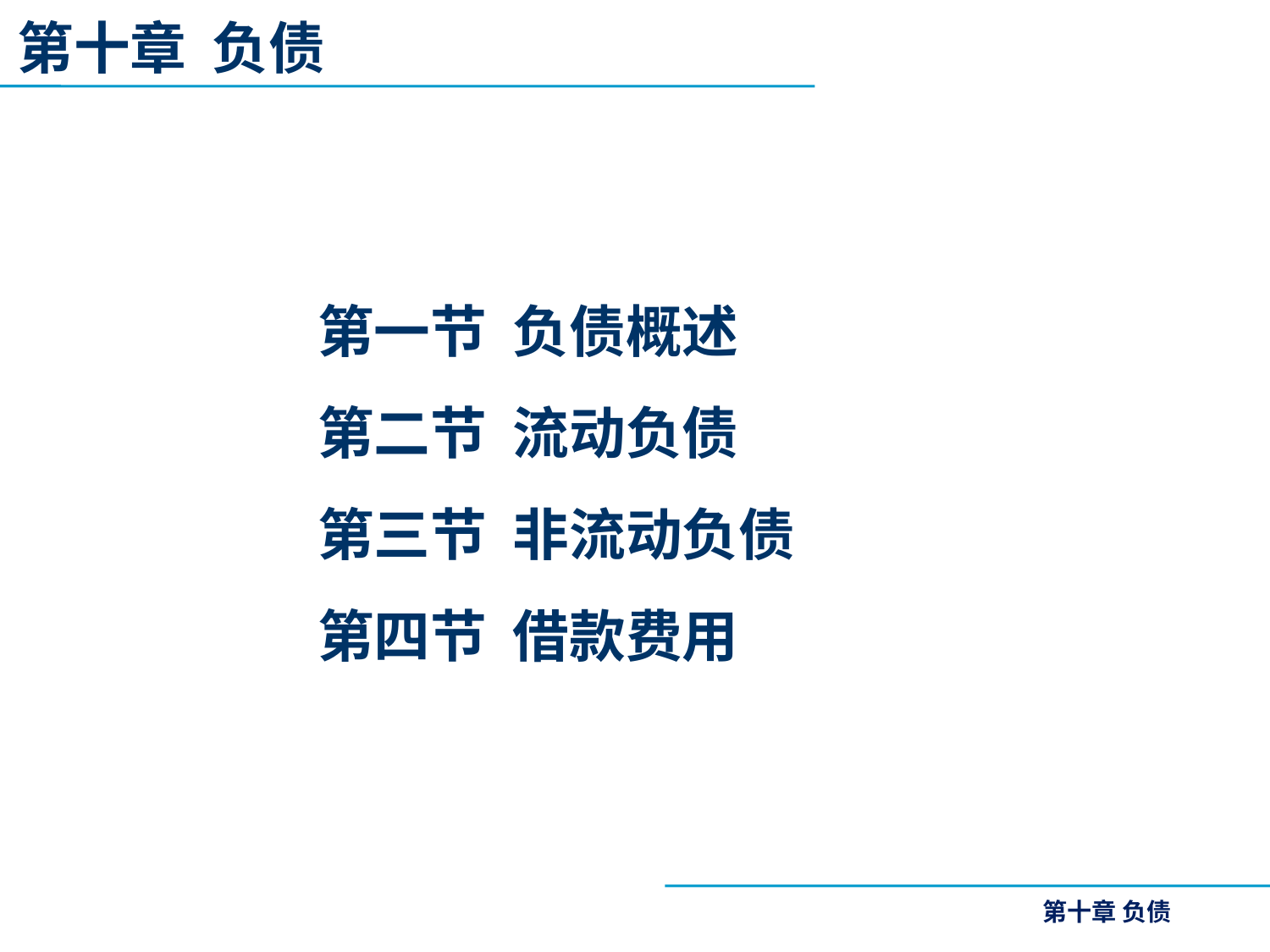

第十章  负债
第一节  负债概述
第二节  流动负债
第三节  非流动负债
第四节  借款费用